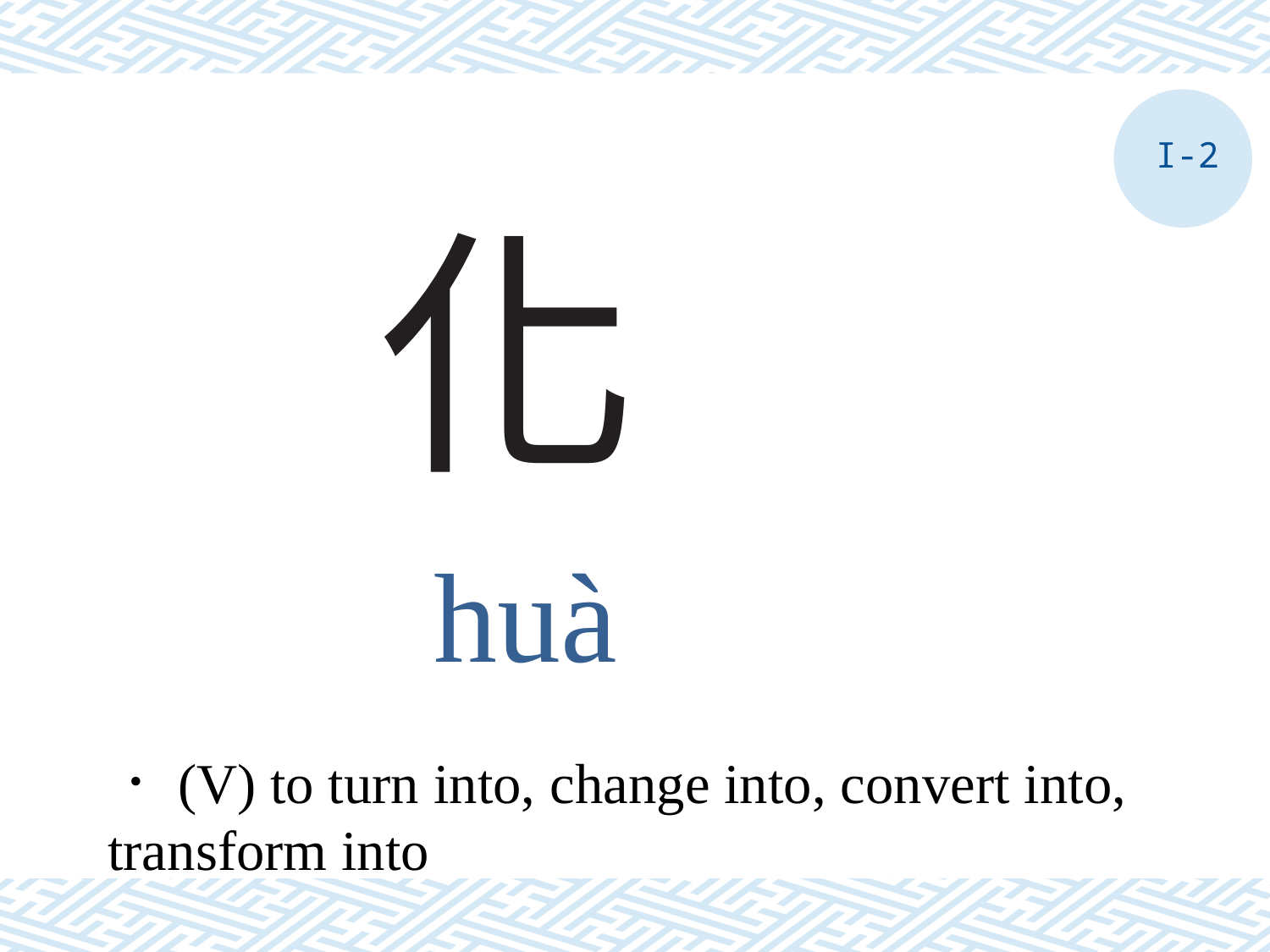

I-2

# 化
huà
．(V) to turn into, change into, convert into, transform into